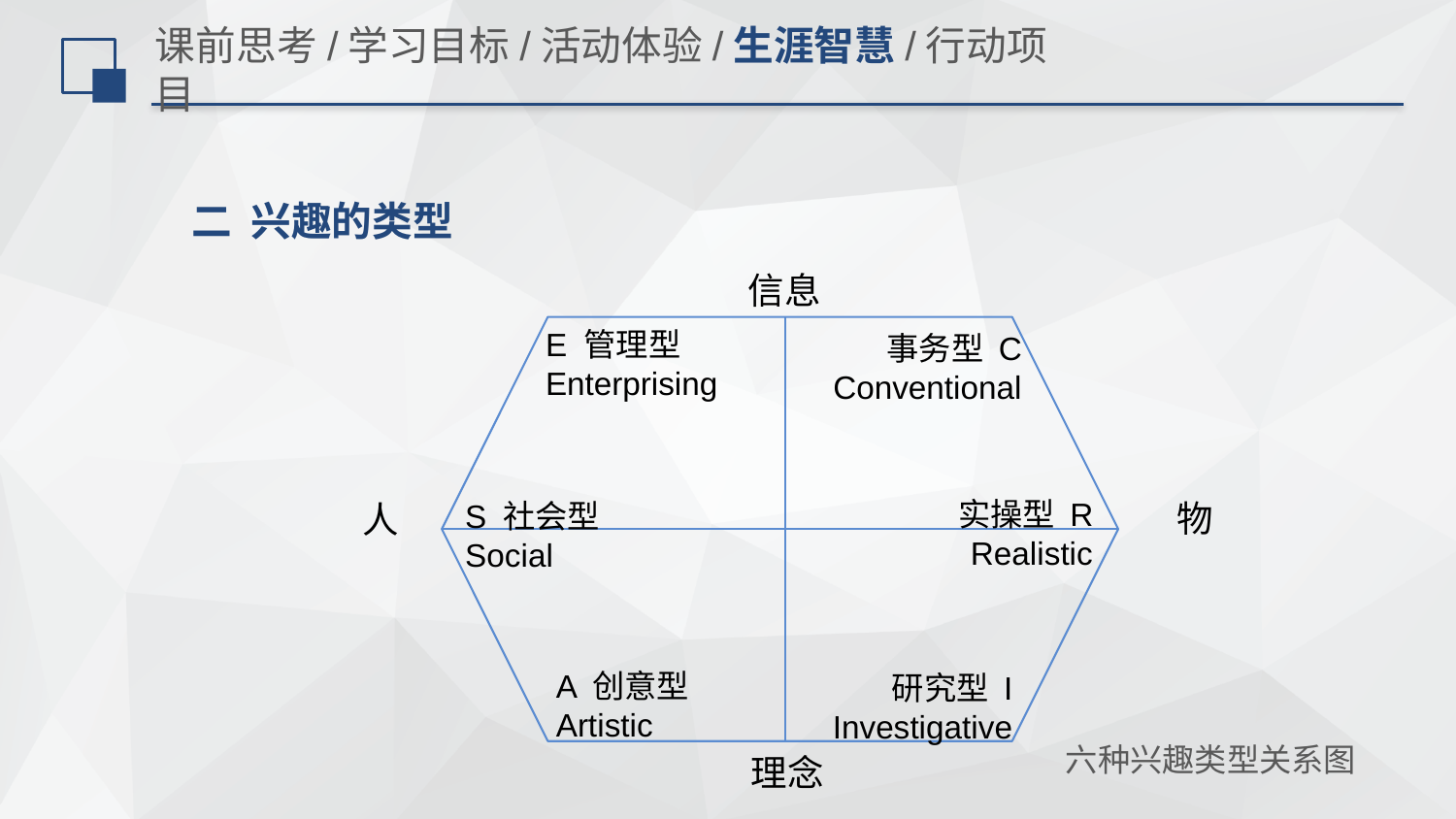

# 课前思考/学习目标/活动体验/生涯智慧/行动项目
二  兴趣的类型
信息

E 管理型
Enterprising
事务型 C
Conventional
实操型 R
Realistic
S 社会型
Social
物
人
A 创意型
Artistic
研究型 I
Investigative
 六种兴趣类型关系图
理念